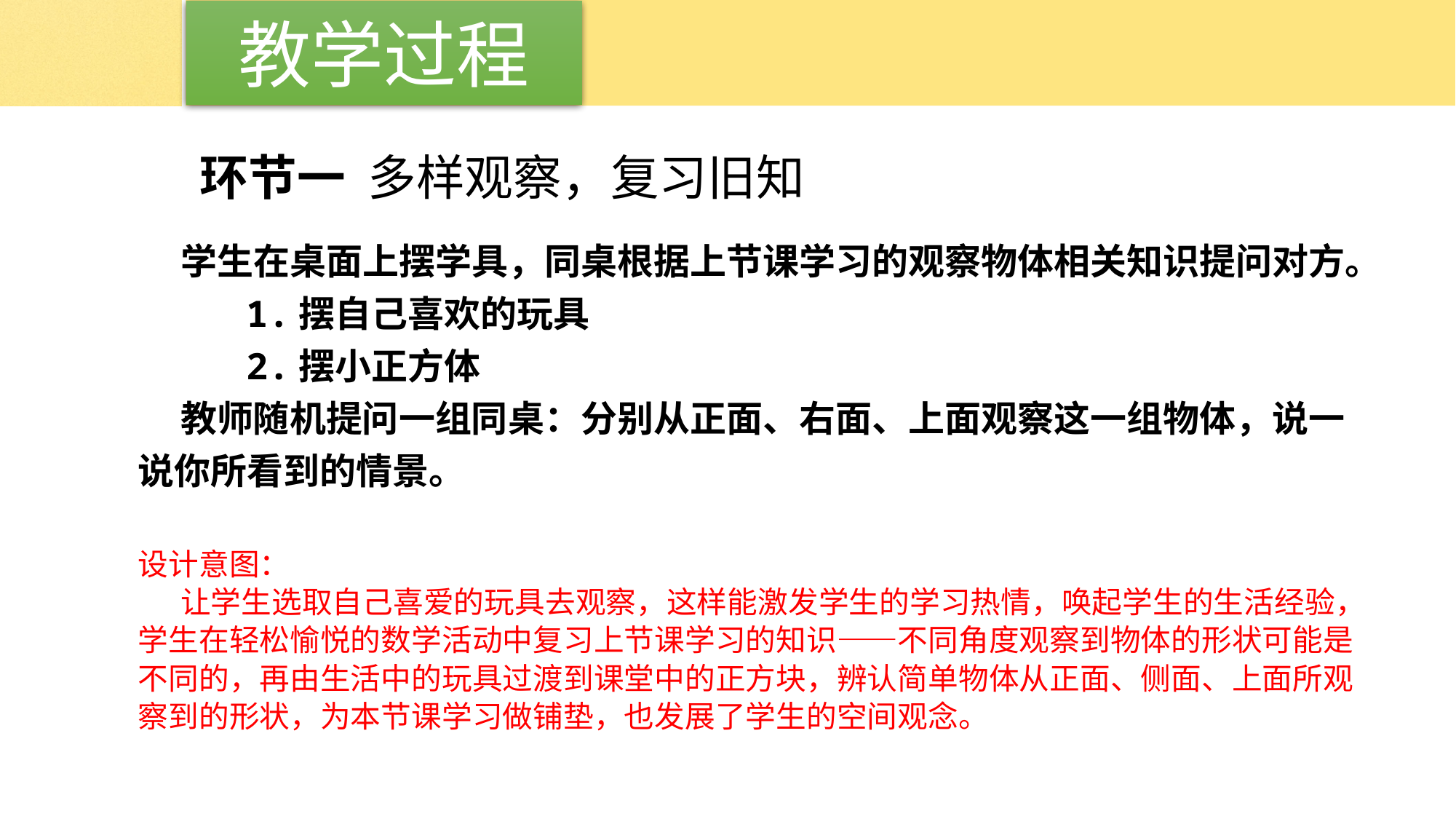

教学过程

环节一  多样观察，复习旧知

学生在桌面上摆学具，同桌根据上节课学习的观察物体相关知识提问对方。
   1.摆自己喜欢的玩具
   2.摆小正方体
教师随机提问一组同桌：分别从正面、右面、上面观察这一组物体，说一说你所看到的情景。
设计意图：
让学生选取自己喜爱的玩具去观察，这样能激发学生的学习热情，唤起学生的生活经验，学生在轻松愉悦的数学活动中复习上节课学习的知识——不同角度观察到物体的形状可能是不同的，再由生活中的玩具过渡到课堂中的正方块，辨认简单物体从正面、侧面、上面所观察到的形状，为本节课学习做铺垫，也发展了学生的空间观念。